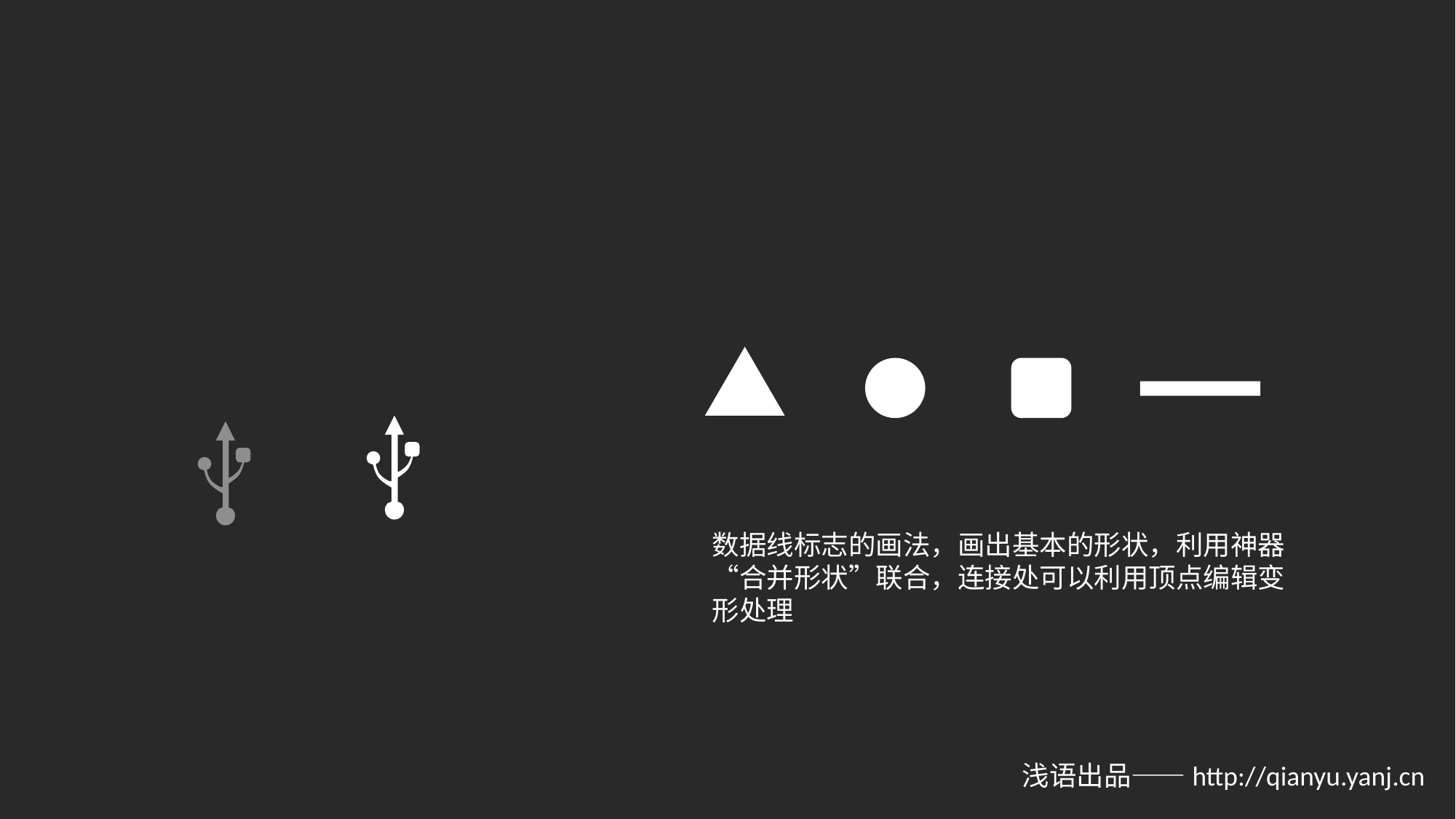

数据线标志的画法，画出基本的形状，利用神器“合并形状”联合，连接处可以利用顶点编辑变形处理